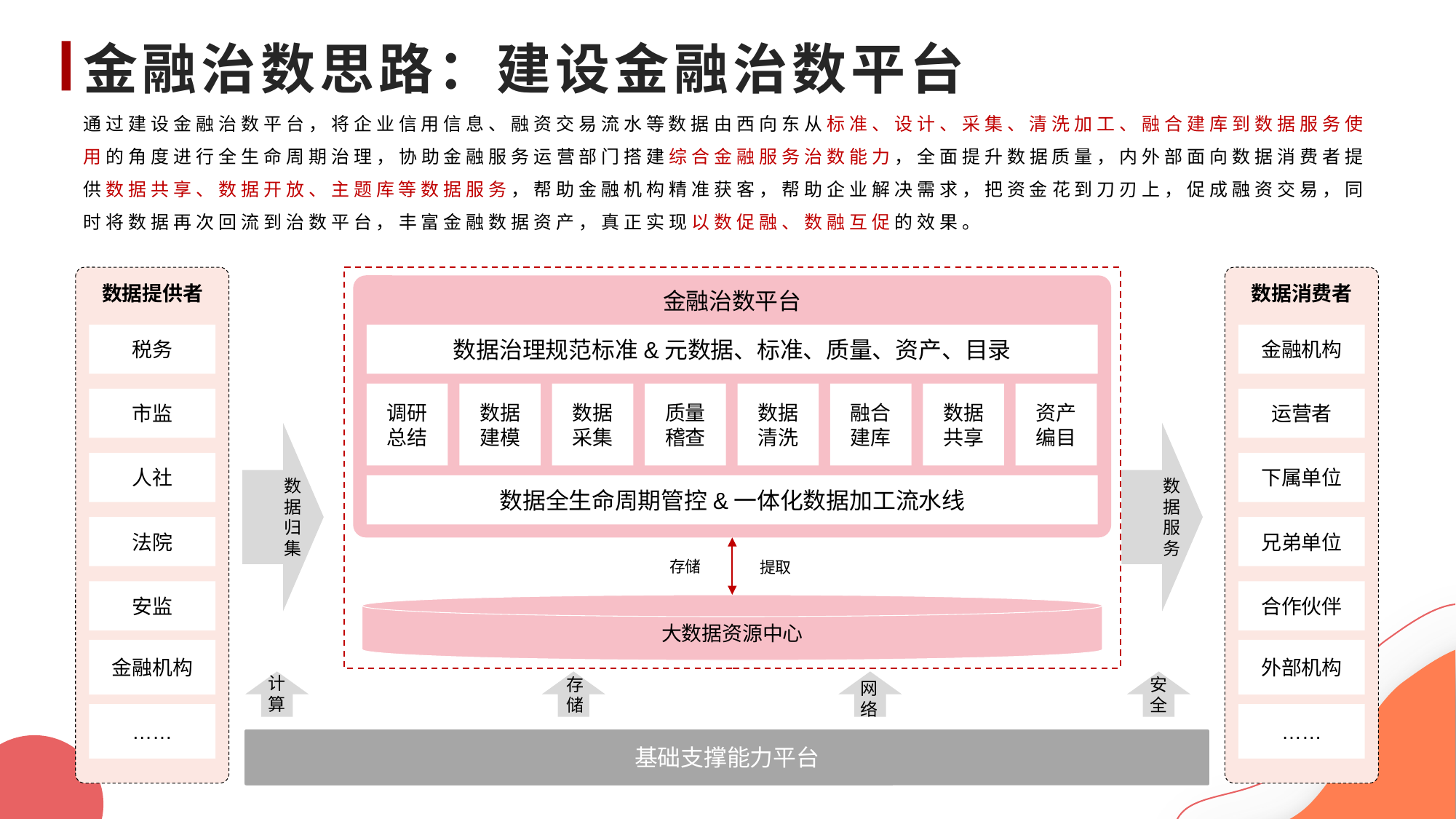

# 金融治数思路：建设金融治数平台
通过建设金融治数平台，将企业信用信息、融资交易流水等数据由西向东从标准、设计、采集、清洗加工、融合建库到数据服务使用的角度进行全生命周期治理，协助金融服务运营部门搭建综合金融服务治数能力，全面提升数据质量，内外部面向数据消费者提供数据共享、数据开放、主题库等数据服务，帮助金融机构精准获客，帮助企业解决需求，把资金花到刀刃上，促成融资交易，同时将数据再次回流到治数平台，丰富金融数据资产，真正实现以数促融、数融互促的效果。

数据提供者

数据消费者
金融治数平台
税务
数据治理规范标准&元数据、标准、质量、资产、目录
金融机构
调研总结
数据建模
数据采集
质量稽查
数据清洗
融合建库
数据共享
资产编目
市监
运营者

人社
下属单位
数
据
归
集
数
据
服务
数据全生命周期管控&一体化数据加工流水线
法院
兄弟单位
存储
提取
安监
合作伙伴
大数据资源中心
金融机构
外部机构

计算
存储
安全
网络
……
……
基础支撑能力平台